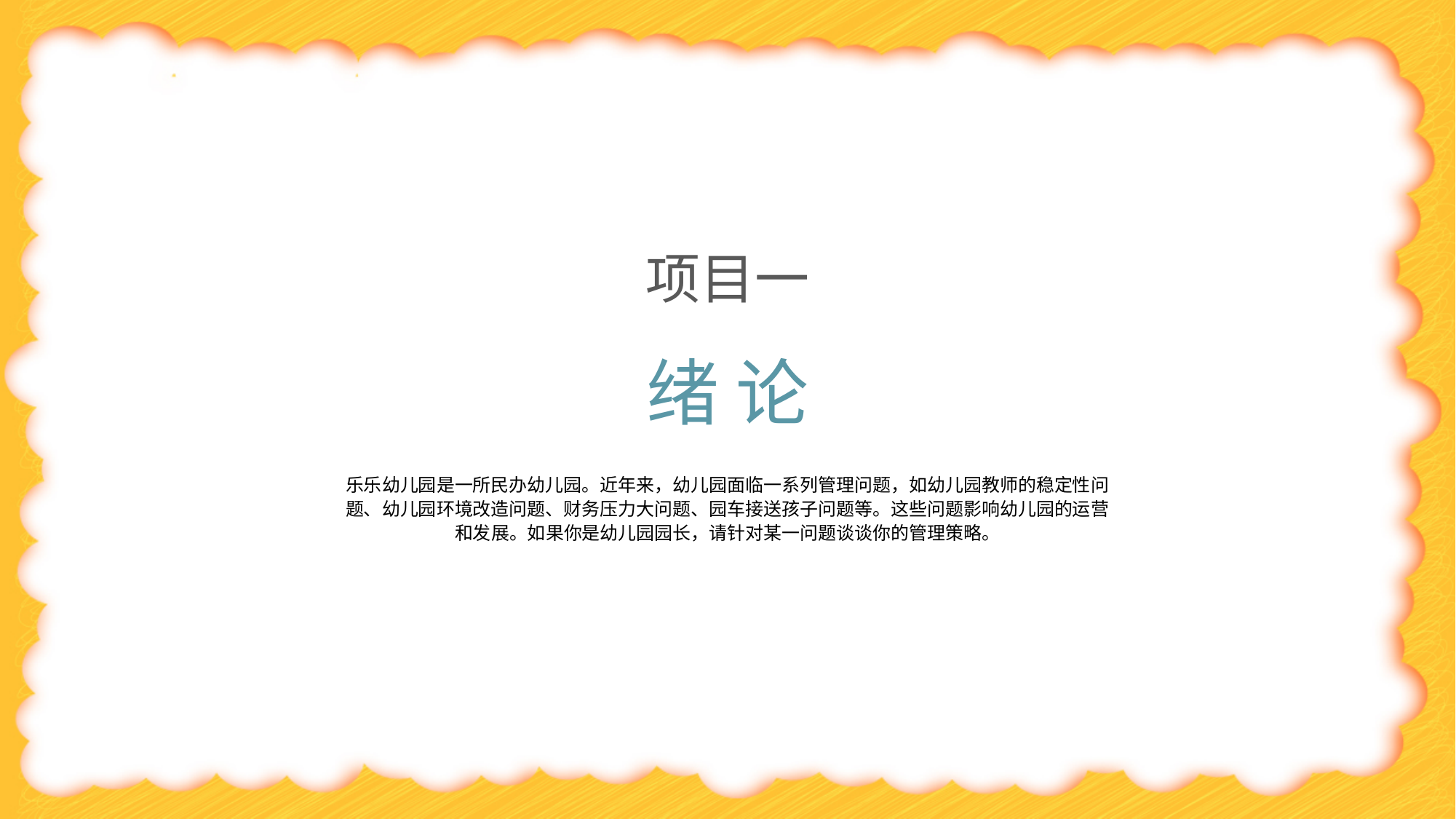

项目一
绪 论
乐乐幼儿园是一所民办幼儿园。近年来，幼儿园面临一系列管理问题，如幼儿园教师的稳定性问题、幼儿园环境改造问题、财务压力大问题、园车接送孩子问题等。这些问题影响幼儿园的运营和发展。如果你是幼儿园园长，请针对某一问题谈谈你的管理策略。